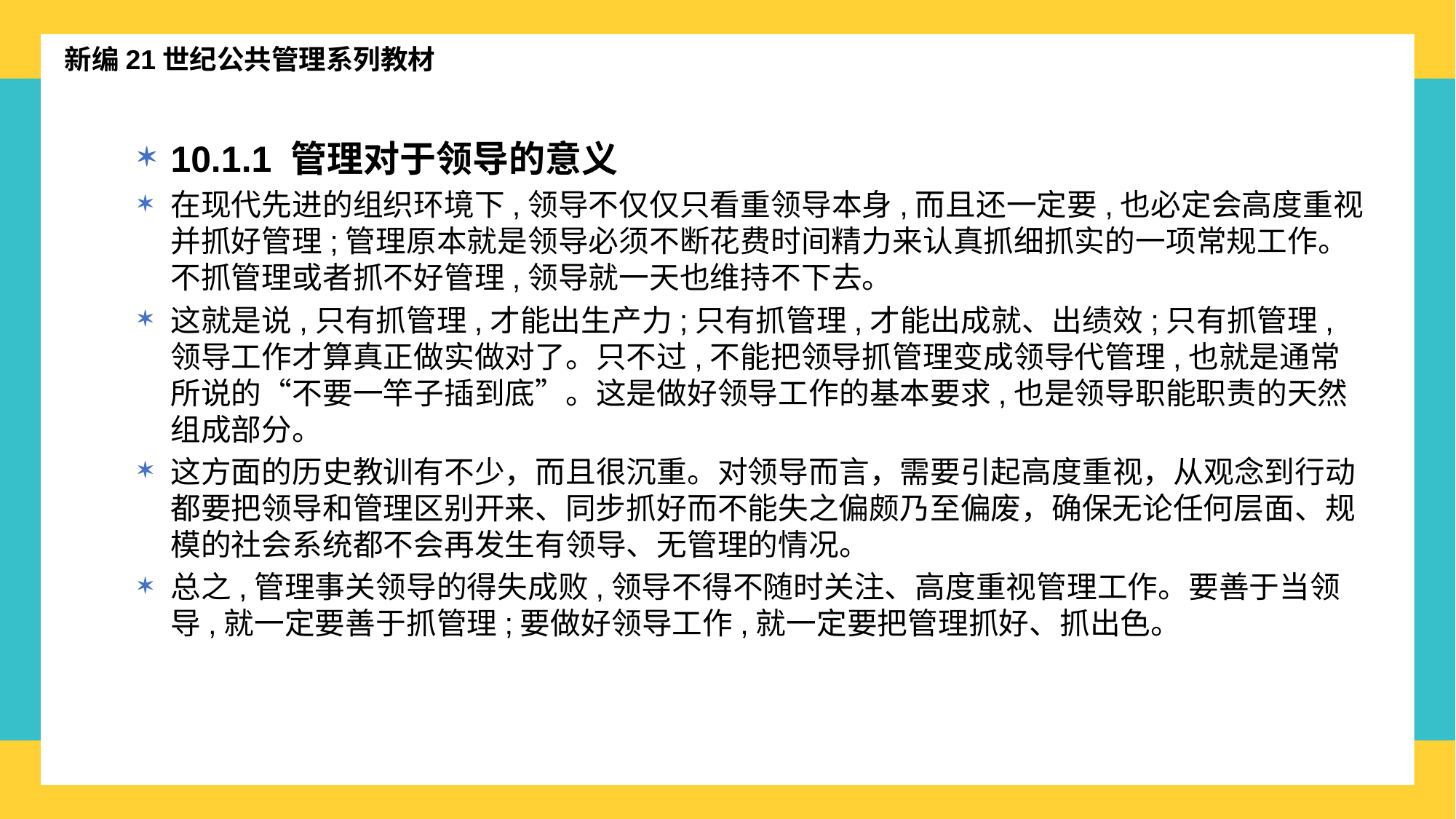

新编21世纪公共管理系列教材
10.1.1 管理对于领导的意义
在现代先进的组织环境下,领导不仅仅只看重领导本身,而且还一定要,也必定会高度重视并抓好管理;管理原本就是领导必须不断花费时间精力来认真抓细抓实的一项常规工作。不抓管理或者抓不好管理,领导就一天也维持不下去。
这就是说,只有抓管理,才能出生产力;只有抓管理,才能出成就、出绩效;只有抓管理,领导工作才算真正做实做对了。只不过,不能把领导抓管理变成领导代管理,也就是通常所说的“不要一竿子插到底”。这是做好领导工作的基本要求,也是领导职能职责的天然组成部分。
这方面的历史教训有不少，而且很沉重。对领导而言，需要引起高度重视，从观念到行动都要把领导和管理区别开来、同步抓好而不能失之偏颇乃至偏废，确保无论任何层面、规模的社会系统都不会再发生有领导、无管理的情况。
总之,管理事关领导的得失成败,领导不得不随时关注、高度重视管理工作。要善于当领导,就一定要善于抓管理;要做好领导工作,就一定要把管理抓好、抓出色。